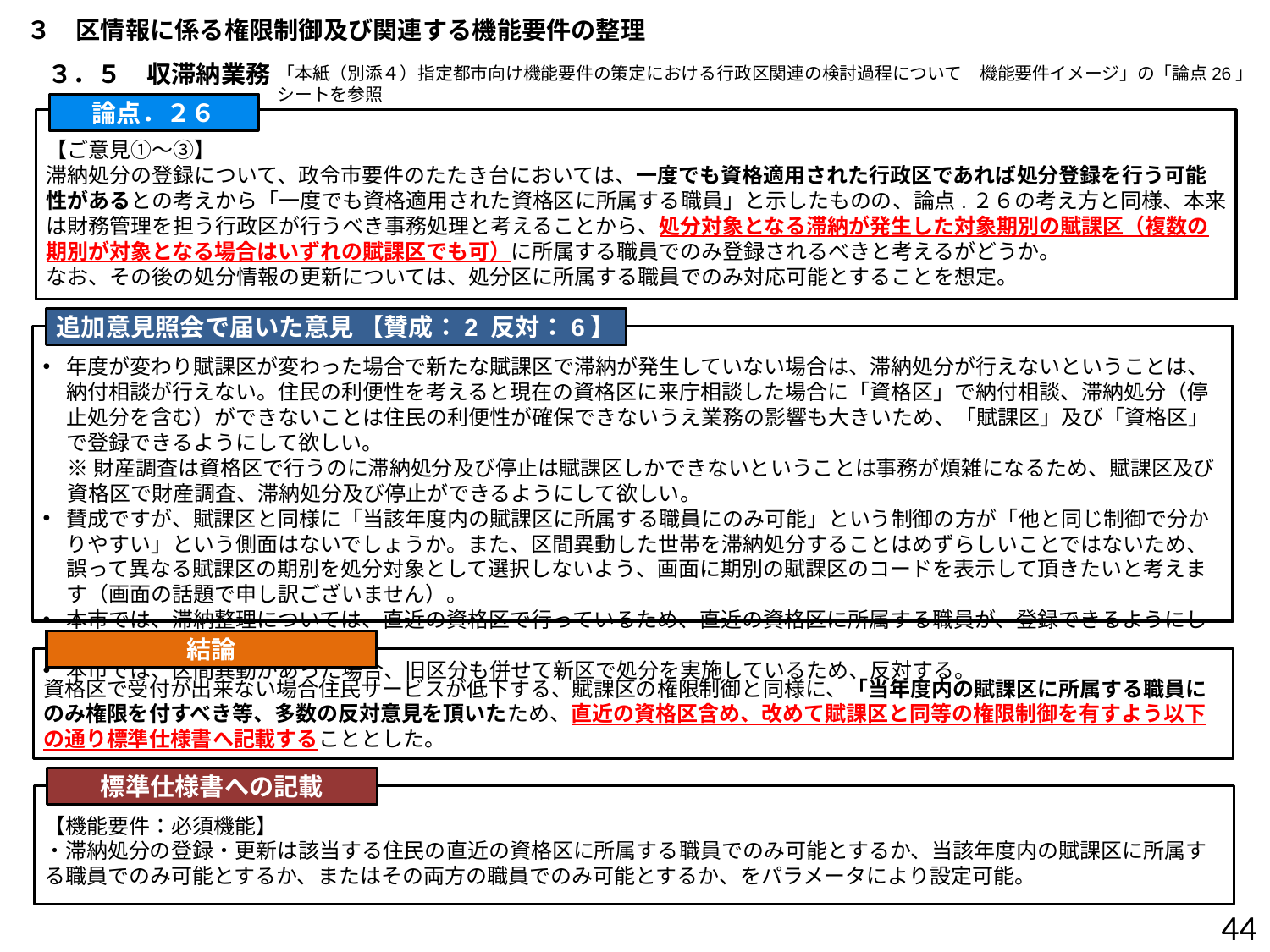

３　区情報に係る権限制御及び関連する機能要件の整理
３．５　収滞納業務
「本紙（別添４）指定都市向け機能要件の策定における行政区関連の検討過程について　機能要件イメージ」の「論点26」シートを参照
論点．２６

【ご意見①～③】
滞納処分の登録について、政令市要件のたたき台においては、一度でも資格適用された行政区であれば処分登録を行う可能性があるとの考えから「一度でも資格適用された資格区に所属する職員」と示したものの、論点.２６の考え方と同様、本来は財務管理を担う行政区が行うべき事務処理と考えることから、処分対象となる滞納が発生した対象期別の賦課区（複数の期別が対象となる場合はいずれの賦課区でも可）に所属する職員でのみ登録されるべきと考えるがどうか。
なお、その後の処分情報の更新については、処分区に所属する職員でのみ対応可能とすることを想定。
追加意見照会で届いた意見 【賛成：2 反対：6】

年度が変わり賦課区が変わった場合で新たな賦課区で滞納が発生していない場合は、滞納処分が行えないということは、納付相談が行えない。住民の利便性を考えると現在の資格区に来庁相談した場合に「資格区」で納付相談、滞納処分（停止処分を含む）ができないことは住民の利便性が確保できないうえ業務の影響も大きいため、「賦課区」及び「資格区」で登録できるようにして欲しい。
※財産調査は資格区で行うのに滞納処分及び停止は賦課区しかできないということは事務が煩雑になるため、賦課区及び資格区で財産調査、滞納処分及び停止ができるようにして欲しい。
賛成ですが、賦課区と同様に「当該年度内の賦課区に所属する職員にのみ可能」という制御の方が「他と同じ制御で分かりやすい」という側面はないでしょうか。また、区間異動した世帯を滞納処分することはめずらしいことではないため、誤って異なる賦課区の期別を処分対象として選択しないよう、画面に期別の賦課区のコードを表示して頂きたいと考えます（画面の話題で申し訳ございません）。
本市では、滞納整理については、直近の資格区で行っているため、直近の資格区に所属する職員が、登録できるようにしたい。
本市では、区間異動があった場合、旧区分も併せて新区で処分を実施しているため、反対する。
結論

資格区で受付が出来ない場合住民サービスが低下する、賦課区の権限制御と同様に、「当年度内の賦課区に所属する職員にのみ権限を付すべき等、多数の反対意見を頂いたため、直近の資格区含め、改めて賦課区と同等の権限制御を有すよう以下の通り標準仕様書へ記載することとした。
標準仕様書への記載

【機能要件：必須機能】
・滞納処分の登録・更新は該当する住民の直近の資格区に所属する職員でのみ可能とするか、当該年度内の賦課区に所属する職員でのみ可能とするか、またはその両方の職員でのみ可能とするか、をパラメータにより設定可能。
44